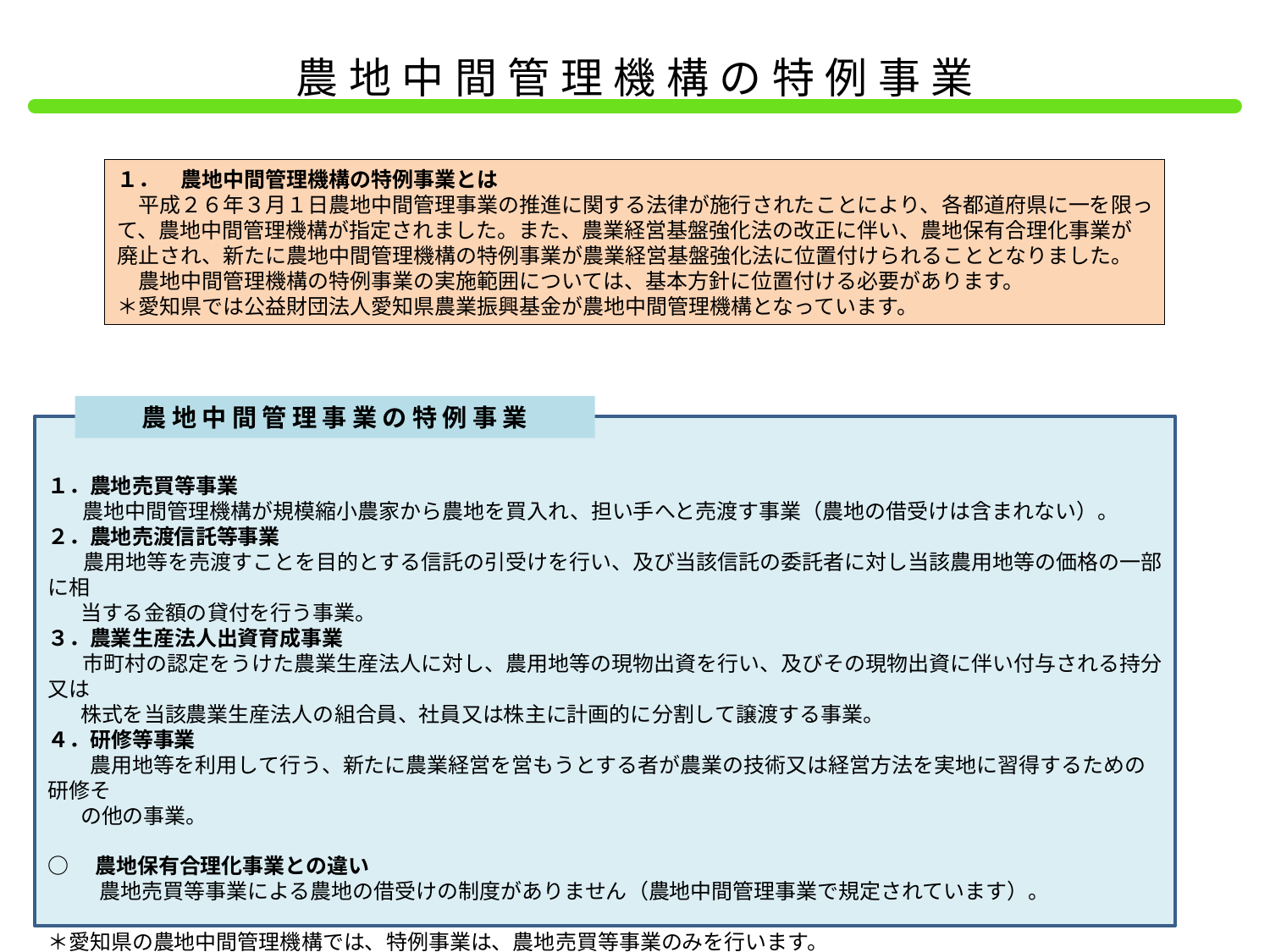

農地中間管理機構の特例事業
１．　農地中間管理機構の特例事業とは
　平成２６年３月１日農地中間管理事業の推進に関する法律が施行されたことにより、各都道府県に一を限って、農地中間管理機構が指定されました。また、農業経営基盤強化法の改正に伴い、農地保有合理化事業が廃止され、新たに農地中間管理機構の特例事業が農業経営基盤強化法に位置付けられることとなりました。
　農地中間管理機構の特例事業の実施範囲については、基本方針に位置付ける必要があります。
＊愛知県では公益財団法人愛知県農業振興基金が農地中間管理機構となっています。
農地中間管理事業の特例事業

１．農地売買等事業
　   農地中間管理機構が規模縮小農家から農地を買入れ、担い手へと売渡す事業（農地の借受けは含まれない）。
２．農地売渡信託等事業
　   農用地等を売渡すことを目的とする信託の引受けを行い、及び当該信託の委託者に対し当該農用地等の価格の一部に相
      当する金額の貸付を行う事業。
３．農業生産法人出資育成事業
　   市町村の認定をうけた農業生産法人に対し、農用地等の現物出資を行い、及びその現物出資に伴い付与される持分又は
      株式を当該農業生産法人の組合員、社員又は株主に計画的に分割して譲渡する事業。
４．研修等事業
　　農用地等を利用して行う、新たに農業経営を営もうとする者が農業の技術又は経営方法を実地に習得するための研修そ
      の他の事業。

○　農地保有合理化事業との違い
 　　農地売買等事業による農地の借受けの制度がありません（農地中間管理事業で規定されています）。

＊愛知県の農地中間管理機構では、特例事業は、農地売買等事業のみを行います。